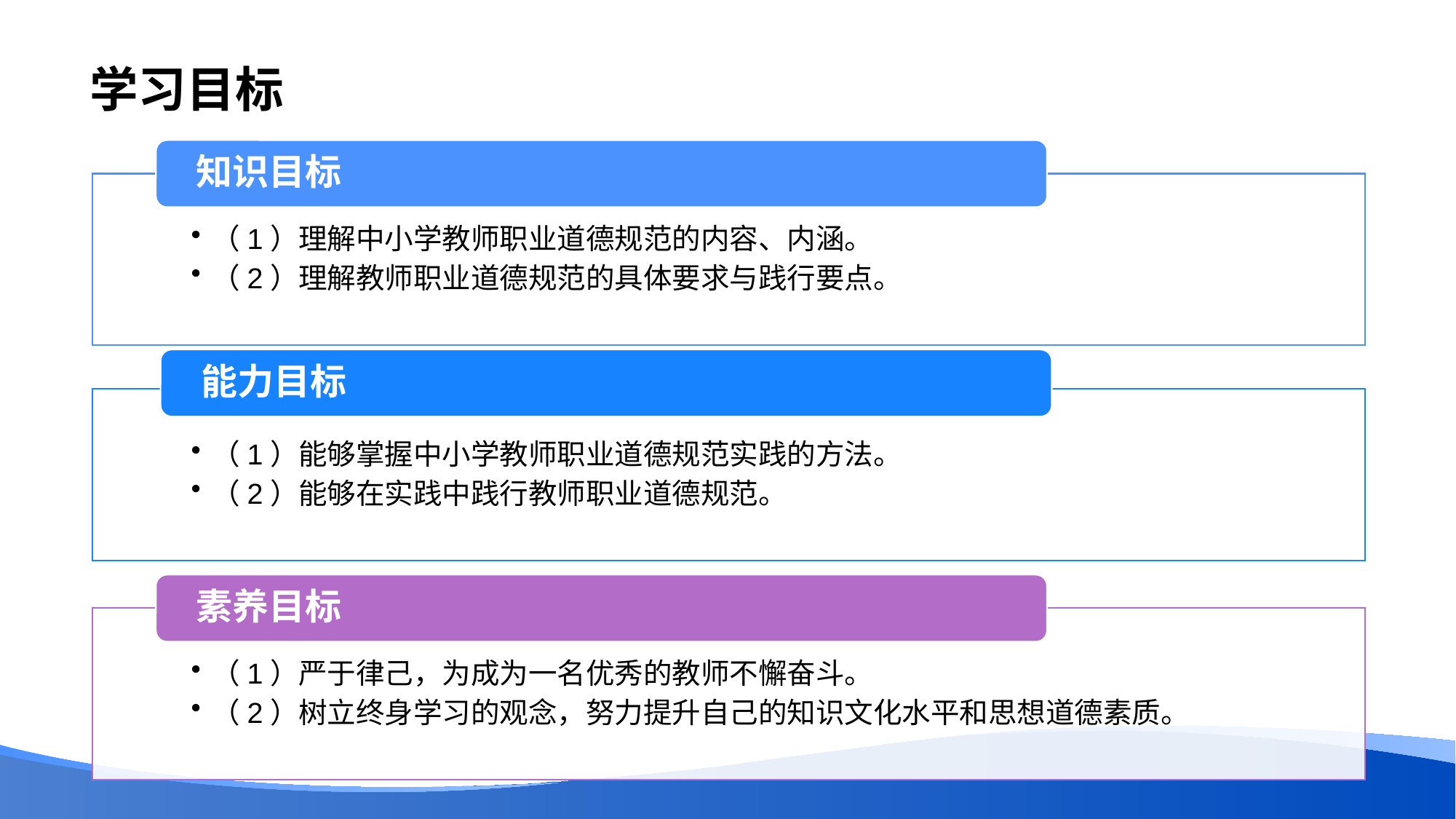

# 学习目标
（1）理解中小学教师职业道德规范的内容、内涵。
（2）理解教师职业道德规范的具体要求与践行要点。
知识目标
（1）能够掌握中小学教师职业道德规范实践的方法。
（2）能够在实践中践行教师职业道德规范。
能力目标
（1）严于律己，为成为一名优秀的教师不懈奋斗。
（2）树立终身学习的观念，努力提升自己的知识文化水平和思想道德素质。
素养目标